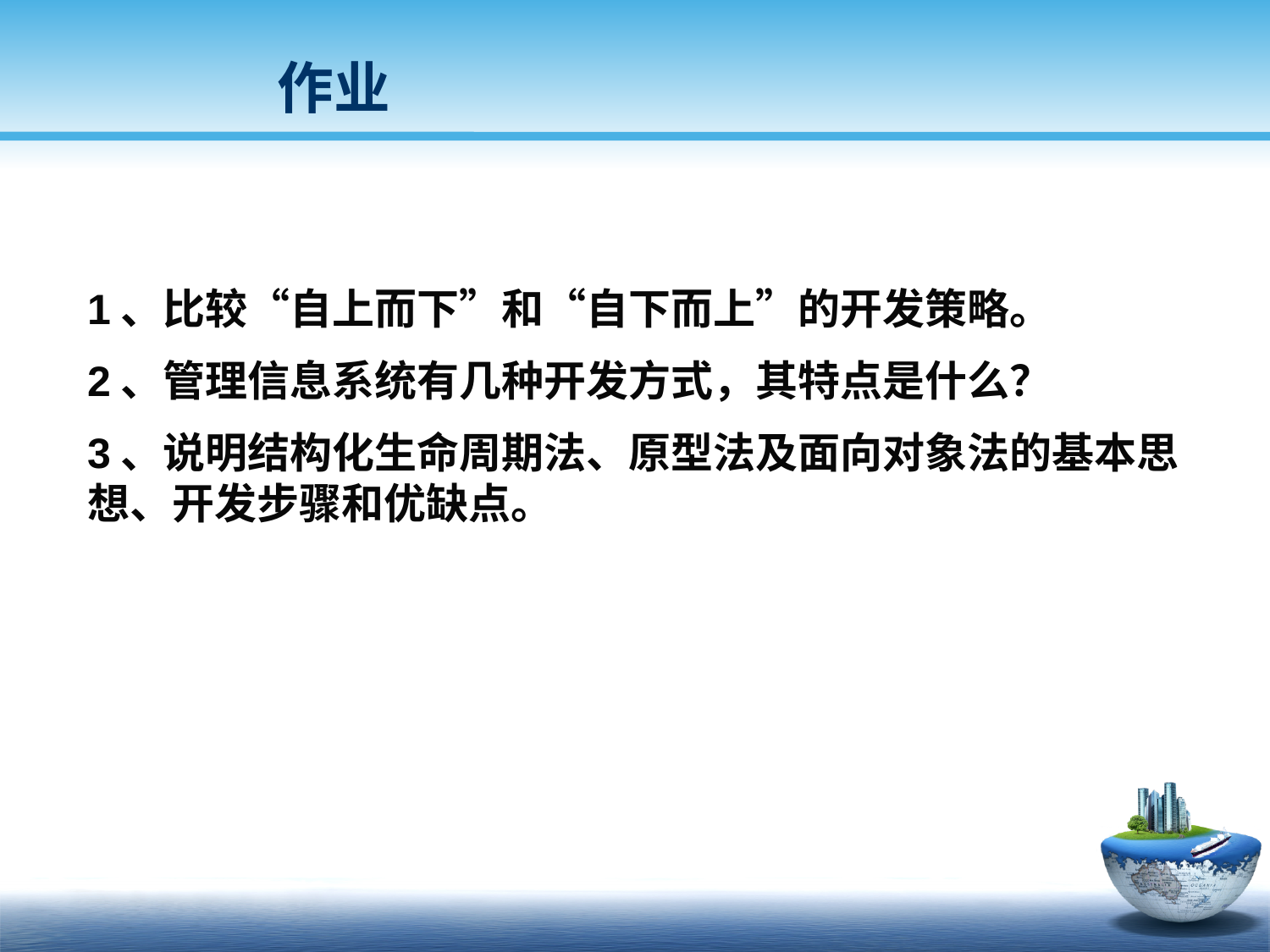

作业
1、比较“自上而下”和“自下而上”的开发策略。
2、管理信息系统有几种开发方式，其特点是什么？
3、说明结构化生命周期法、原型法及面向对象法的基本思想、开发步骤和优缺点。